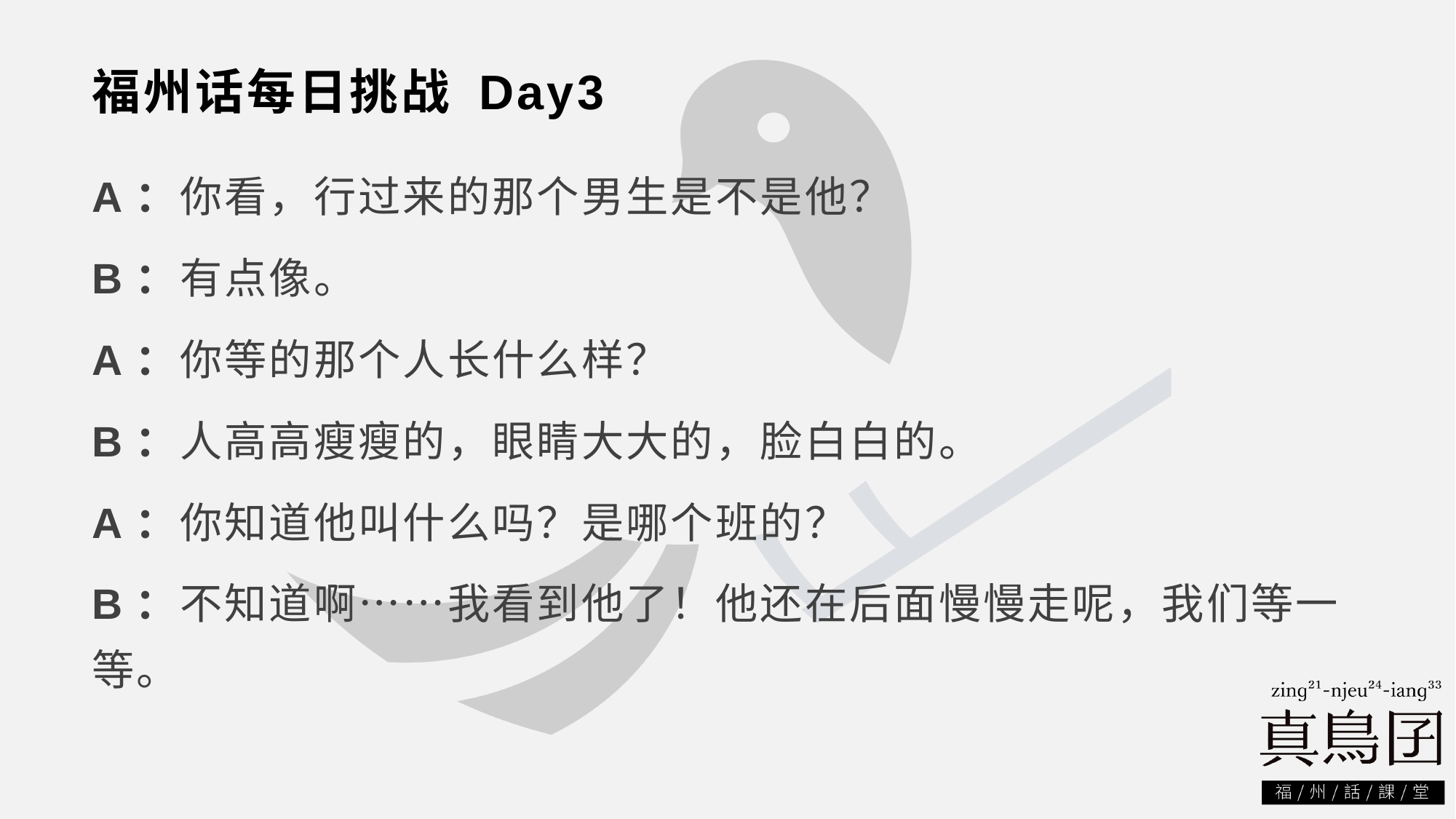

# 福州话每日挑战 Day3
A：你看，行过来的那个男生是不是他？
B：有点像。
A：你等的那个人长什么样？
B：人高高瘦瘦的，眼睛大大的，脸白白的。
A：你知道他叫什么吗？是哪个班的？
B：不知道啊……我看到他了！他还在后面慢慢走呢，我们等一等。